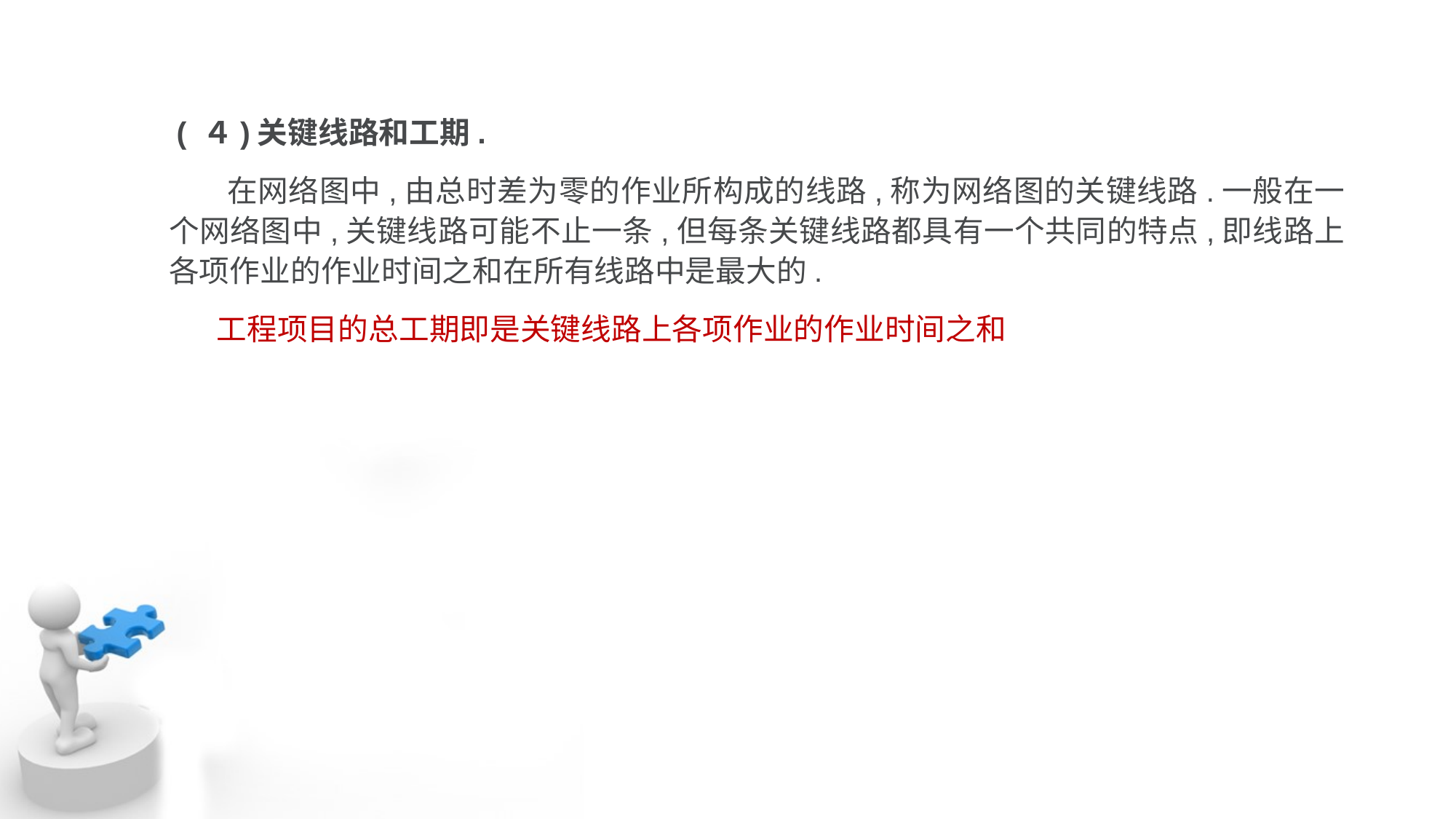

( ４)关键线路和工期.
       在网络图中,由总时差为零的作业所构成的线路,称为网络图的关键线路.一般在一 个网络图中,关键线路可能不止一条,但每条关键线路都具有一个共同的特点,即线路上 各项作业的作业时间之和在所有线路中是最大的.
      工程项目的总工期即是关键线路上各项作业的作业时间之和